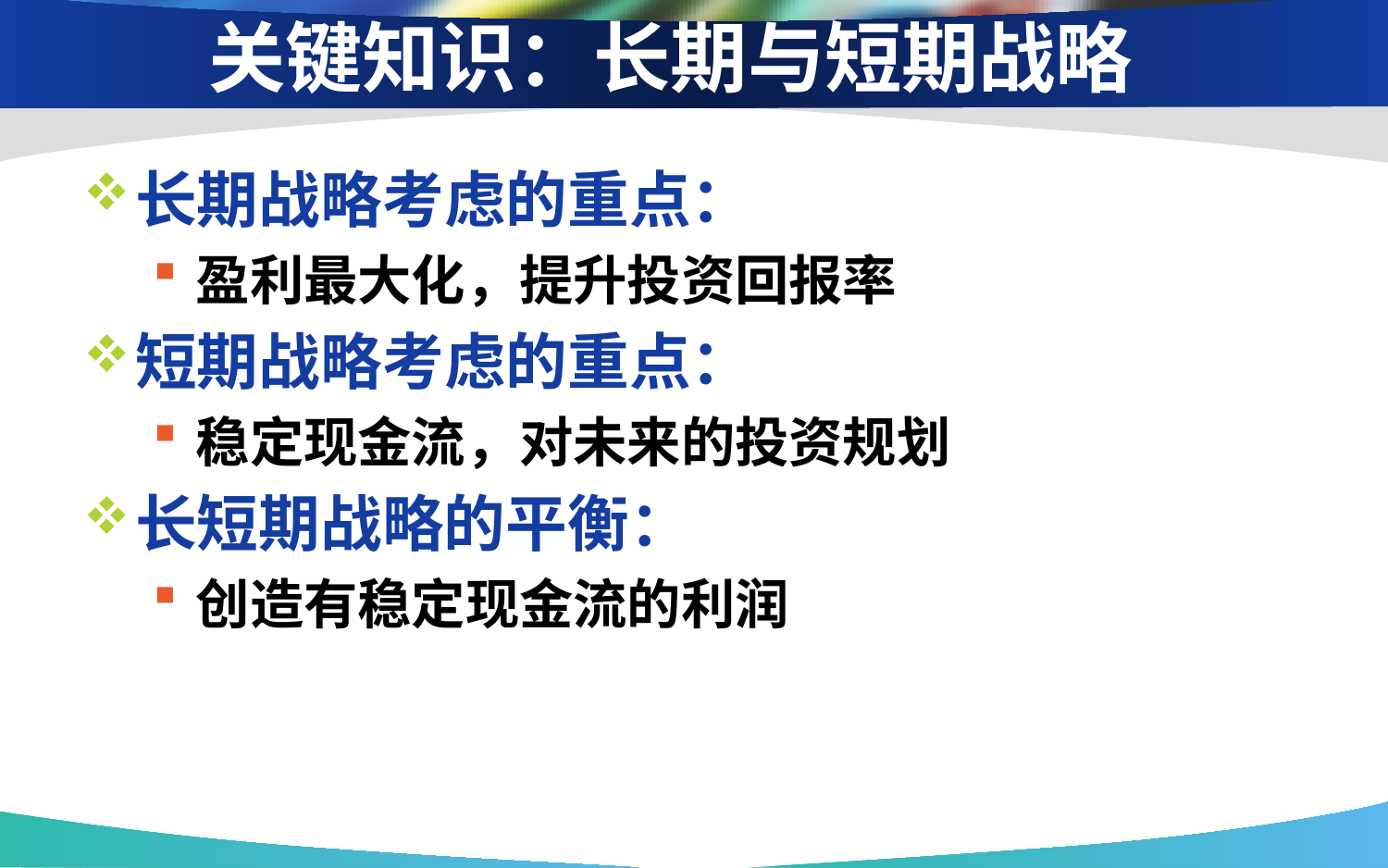

# 关键知识：长期与短期战略
长期战略考虑的重点：
盈利最大化，提升投资回报率
短期战略考虑的重点：
稳定现金流，对未来的投资规划
长短期战略的平衡：
创造有稳定现金流的利润